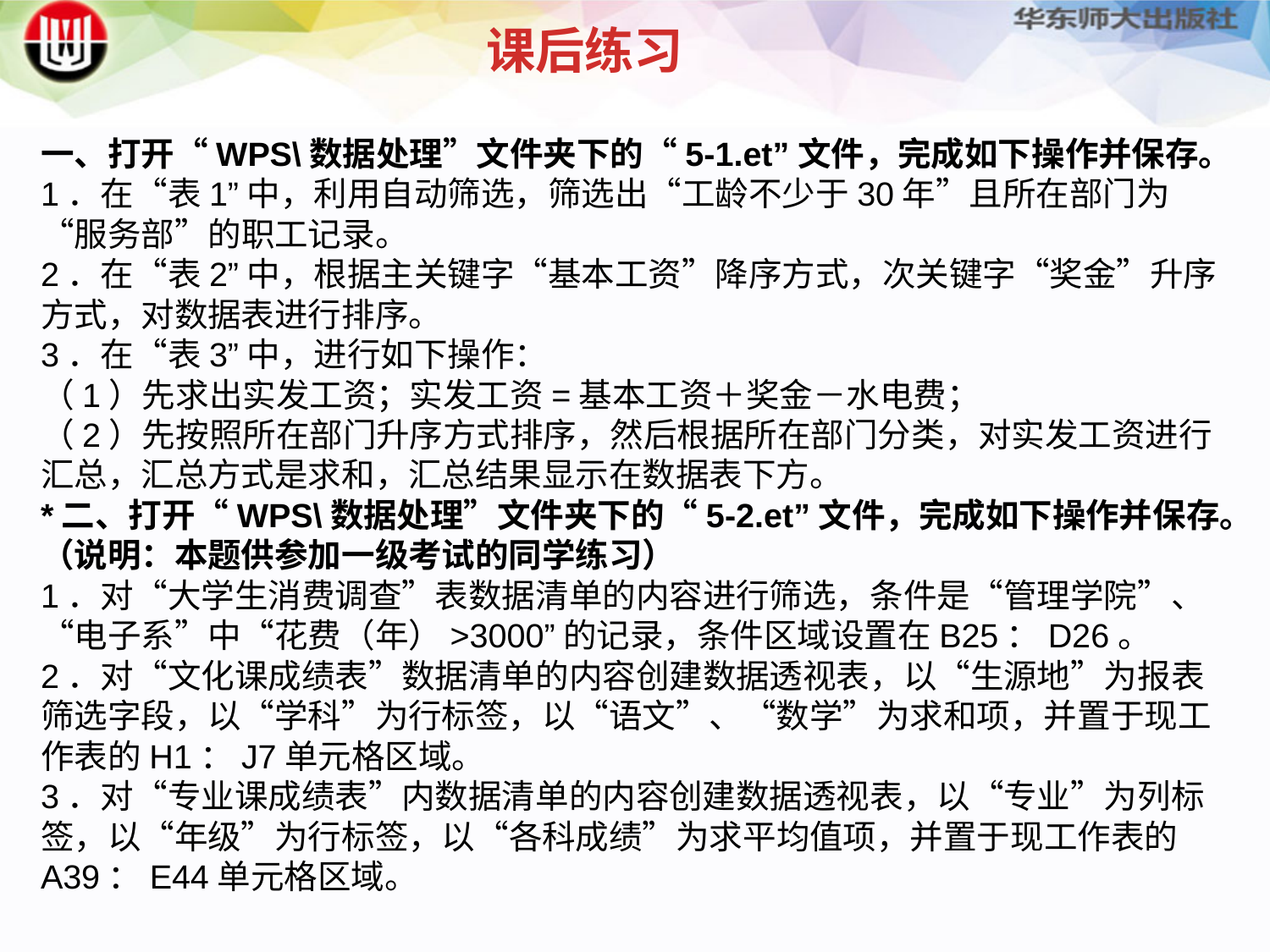

课后练习
一、打开“WPS\数据处理”文件夹下的“5-1.et”文件，完成如下操作并保存。
1．在“表1”中，利用自动筛选，筛选出“工龄不少于30年”且所在部门为“服务部”的职工记录。
2．在“表2”中，根据主关键字“基本工资”降序方式，次关键字“奖金”升序方式，对数据表进行排序。
3．在“表3”中，进行如下操作：
（1）先求出实发工资；实发工资=基本工资＋奖金－水电费；
（2）先按照所在部门升序方式排序，然后根据所在部门分类，对实发工资进行汇总，汇总方式是求和，汇总结果显示在数据表下方。
*二、打开“WPS\数据处理”文件夹下的“5-2.et”文件，完成如下操作并保存。（说明：本题供参加一级考试的同学练习）
1．对“大学生消费调查”表数据清单的内容进行筛选，条件是“管理学院”、“电子系”中“花费（年）>3000”的记录，条件区域设置在B25：D26。
2．对“文化课成绩表”数据清单的内容创建数据透视表，以“生源地”为报表筛选字段，以“学科”为行标签，以“语文”、“数学”为求和项，并置于现工作表的H1：J7单元格区域。
3．对“专业课成绩表”内数据清单的内容创建数据透视表，以“专业”为列标签，以“年级”为行标签，以“各科成绩”为求平均值项，并置于现工作表的A39：E44单元格区域。